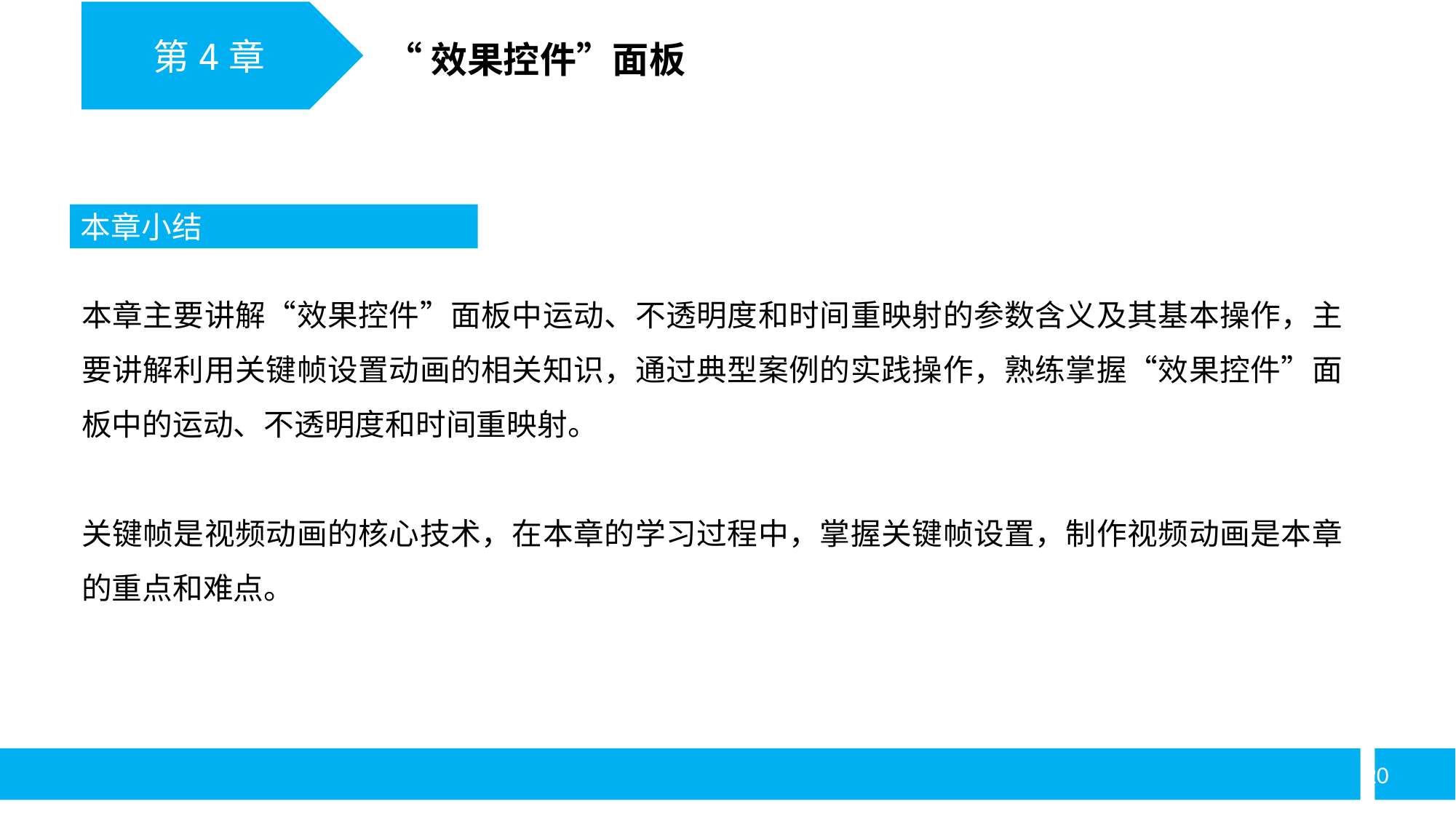

第4章
“效果控件”面板
本章小结
本章主要讲解“效果控件”面板中运动、不透明度和时间重映射的参数含义及其基本操作，主要讲解利用关键帧设置动画的相关知识，通过典型案例的实践操作，熟练掌握“效果控件”面板中的运动、不透明度和时间重映射。

关键帧是视频动画的核心技术，在本章的学习过程中，掌握关键帧设置，制作视频动画是本章的重点和难点。